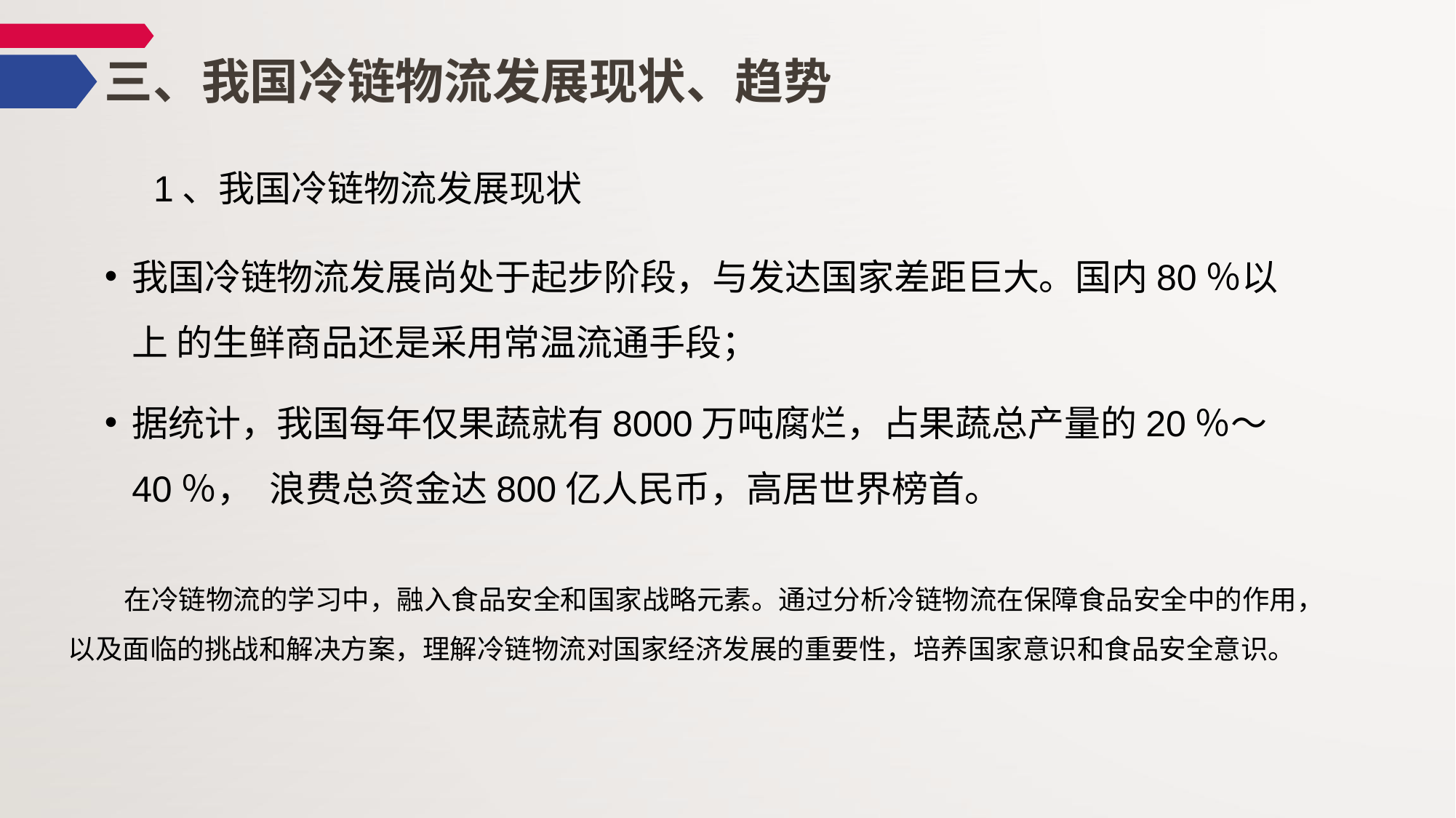

# 三、我国冷链物流发展现状、趋势
1、我国冷链物流发展现状
我国冷链物流发展尚处于起步阶段，与发达国家差距巨大。国内80％以上 的生鲜商品还是采用常温流通手段；
据统计，我国每年仅果蔬就有8000万吨腐烂，占果蔬总产量的20％～40％，  浪费总资金达800亿人民币，高居世界榜首。
        在冷链物流的学习中，融入食品安全和国家战略元素。通过分析冷链物流在保障食品安全中的作用，以及面临的挑战和解决方案，理解冷链物流对国家经济发展的重要性，培养国家意识和食品安全意识。